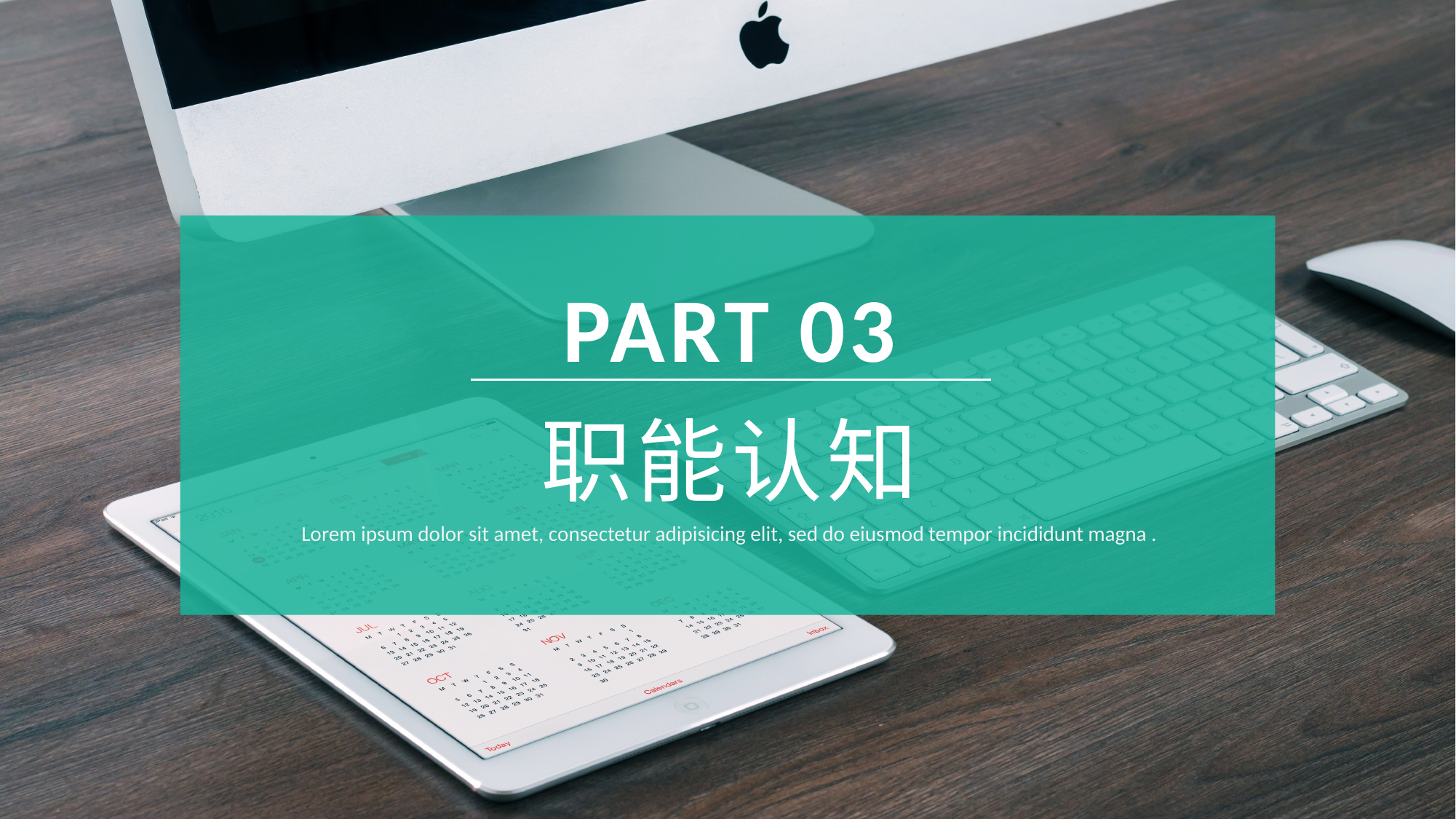

PART 03
职能认知
Lorem ipsum dolor sit amet, consectetur adipisicing elit, sed do eiusmod tempor incididunt magna .